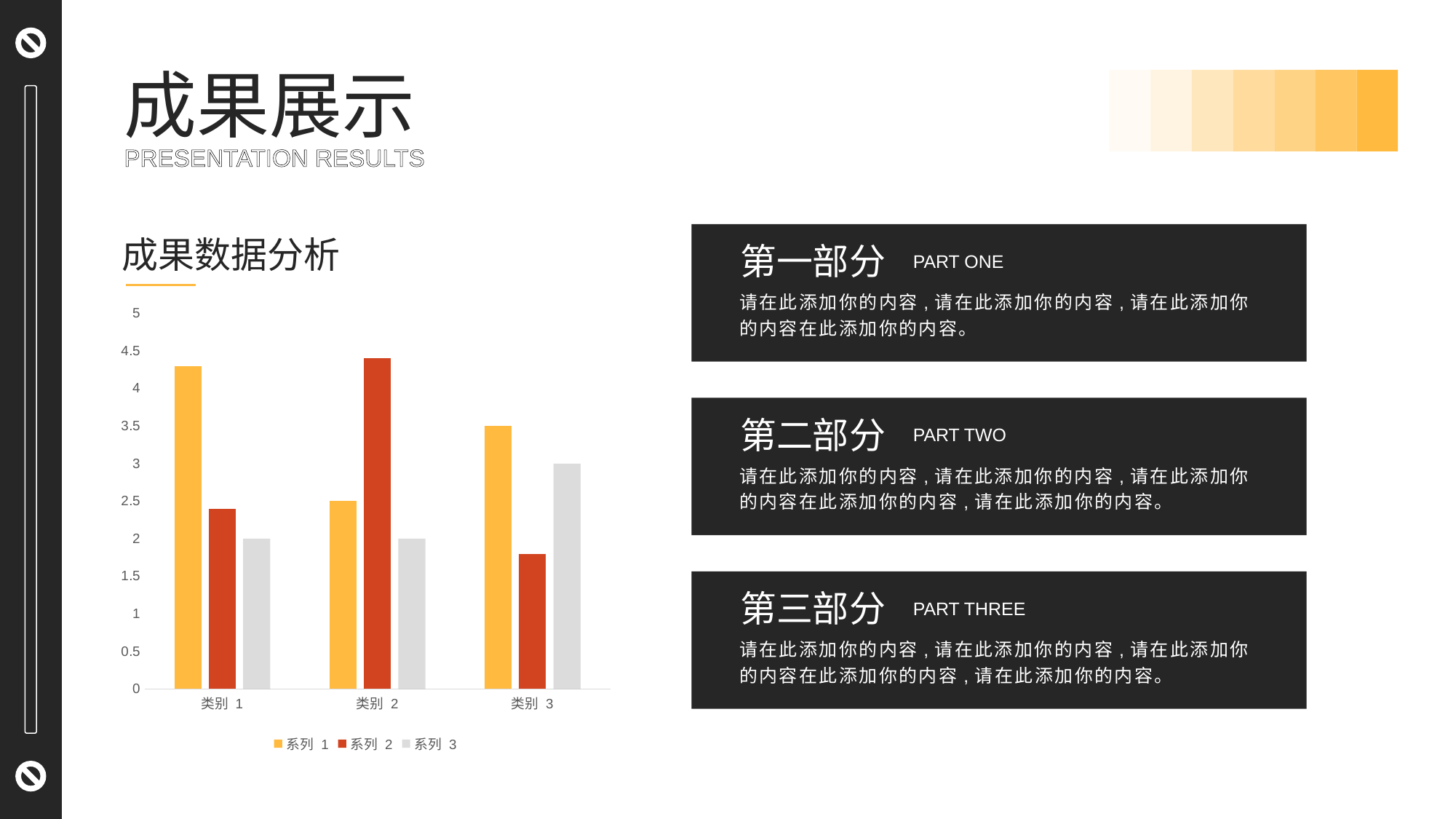

成果展示

PRESENTATION RESULTS
成果数据分析

第一部分
PART ONE
请在此添加你的内容,请在此添加你的内容,请在此添加你的内容在此添加你的内容。

### Chart

| Category | 系列 1 | 系列 2 | 系列 3 |
|---|---|---|---|
| 类别 1 | 4.3 | 2.4 | 2.0 |
| 类别 2 | 2.5 | 4.4 | 2.0 |
| 类别 3 | 3.5 | 1.8 | 3.0 |
第二部分
PART TWO
请在此添加你的内容,请在此添加你的内容,请在此添加你的内容在此添加你的内容,请在此添加你的内容。

第三部分
PART THREE
请在此添加你的内容,请在此添加你的内容,请在此添加你的内容在此添加你的内容,请在此添加你的内容。